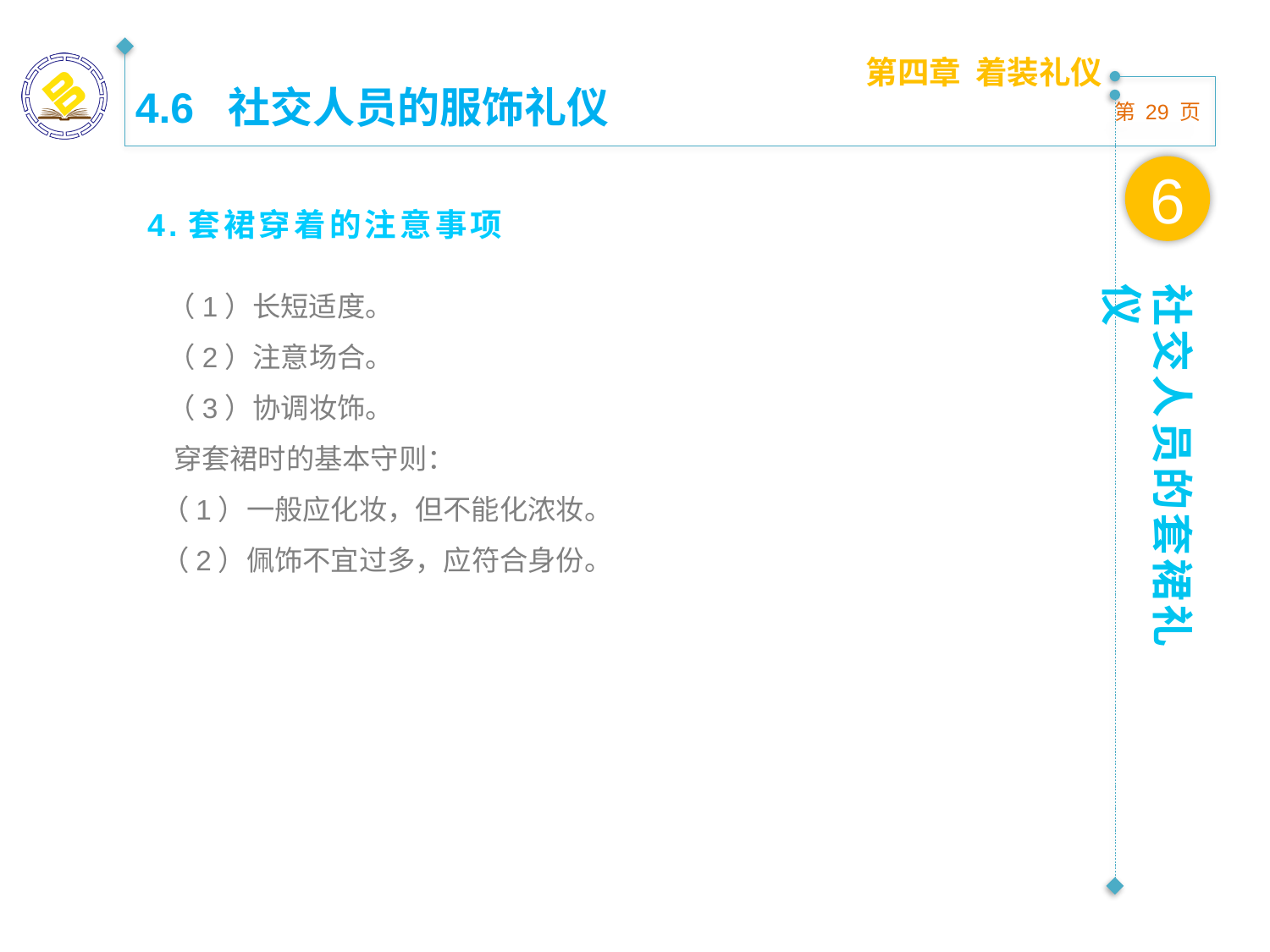

第四章  着装礼仪
4.6  社交人员的服饰礼仪
6
4.套裙穿着的注意事项
    （1）长短适度。
    （2）注意场合。
    （3）协调妆饰。
     穿套裙时的基本守则：
   （1）一般应化妆，但不能化浓妆。
   （2）佩饰不宜过多，应符合身份。
社交人员的套裙礼仪